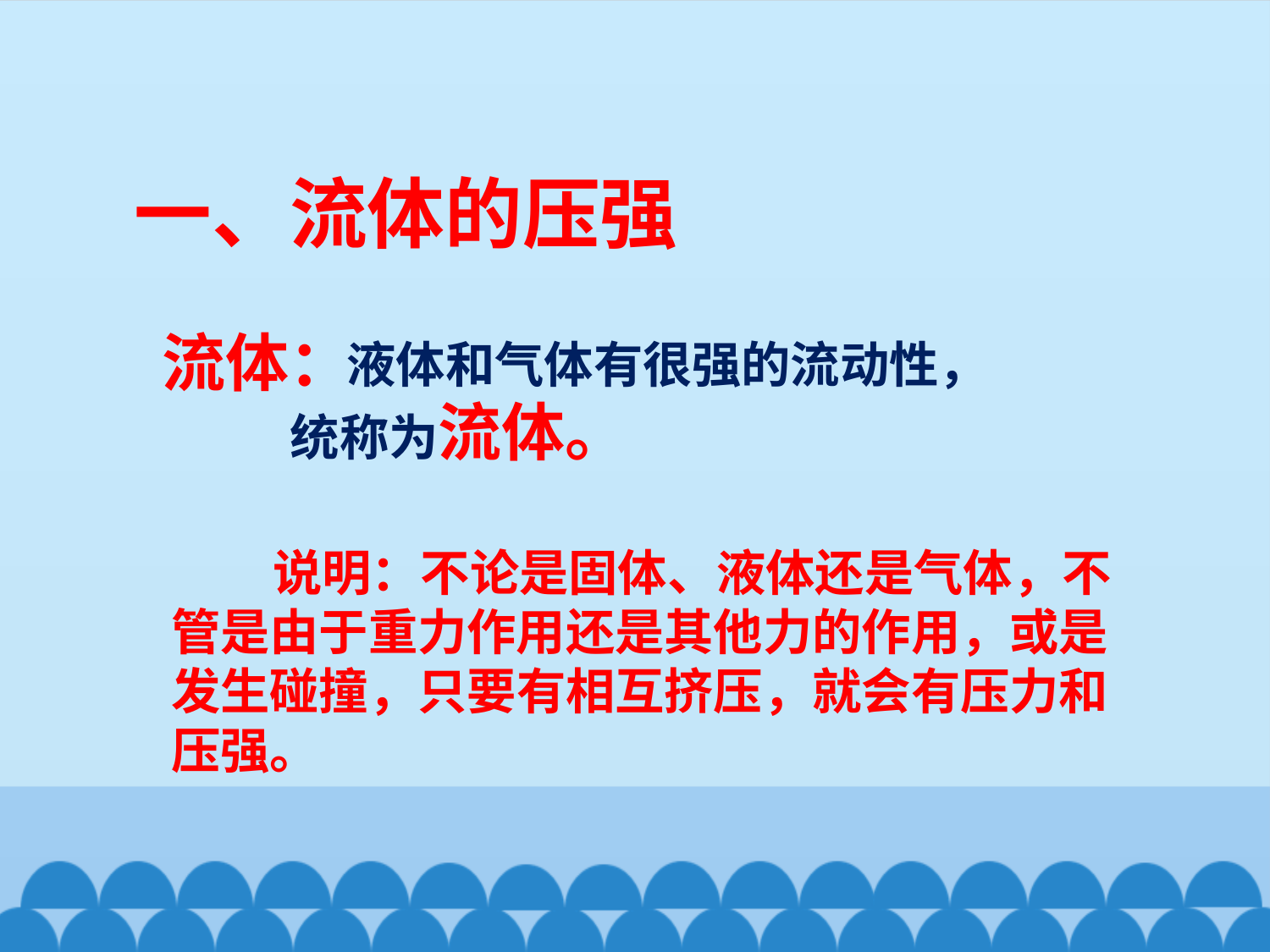

一、流体的压强
流体：
    液体和气体有很强的流动性，统称为流体。
        说明：不论是固体、液体还是气体，不管是由于重力作用还是其他力的作用，或是发生碰撞，只要有相互挤压，就会有压力和压强。